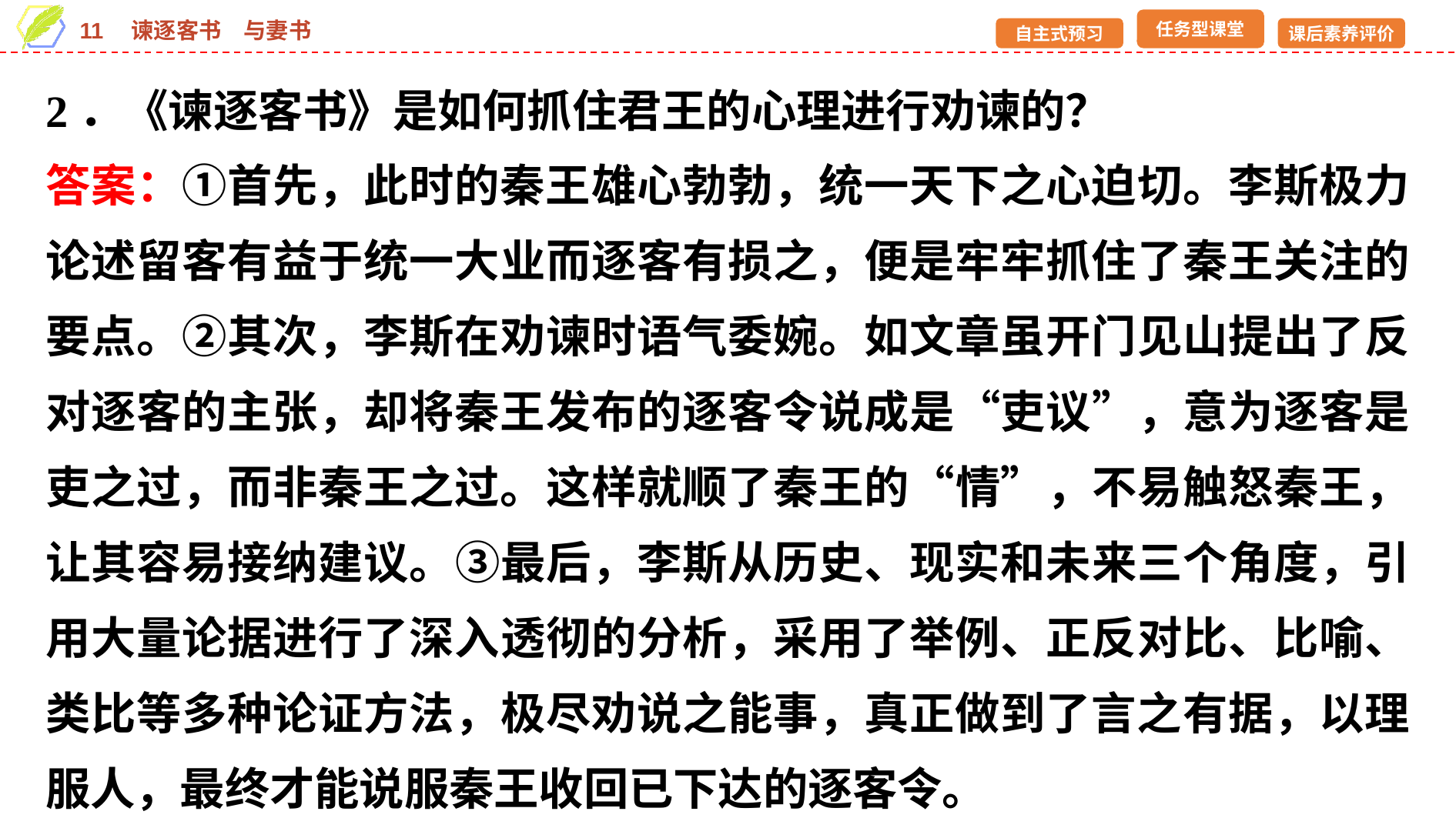

2．《谏逐客书》是如何抓住君王的心理进行劝谏的？
答案：①首先，此时的秦王雄心勃勃，统一天下之心迫切。李斯极力论述留客有益于统一大业而逐客有损之，便是牢牢抓住了秦王关注的要点。②其次，李斯在劝谏时语气委婉。如文章虽开门见山提出了反对逐客的主张，却将秦王发布的逐客令说成是“吏议”，意为逐客是吏之过，而非秦王之过。这样就顺了秦王的“情”，不易触怒秦王，让其容易接纳建议。③最后，李斯从历史、现实和未来三个角度，引用大量论据进行了深入透彻的分析，采用了举例、正反对比、比喻、类比等多种论证方法，极尽劝说之能事，真正做到了言之有据，以理服人，最终才能说服秦王收回已下达的逐客令。